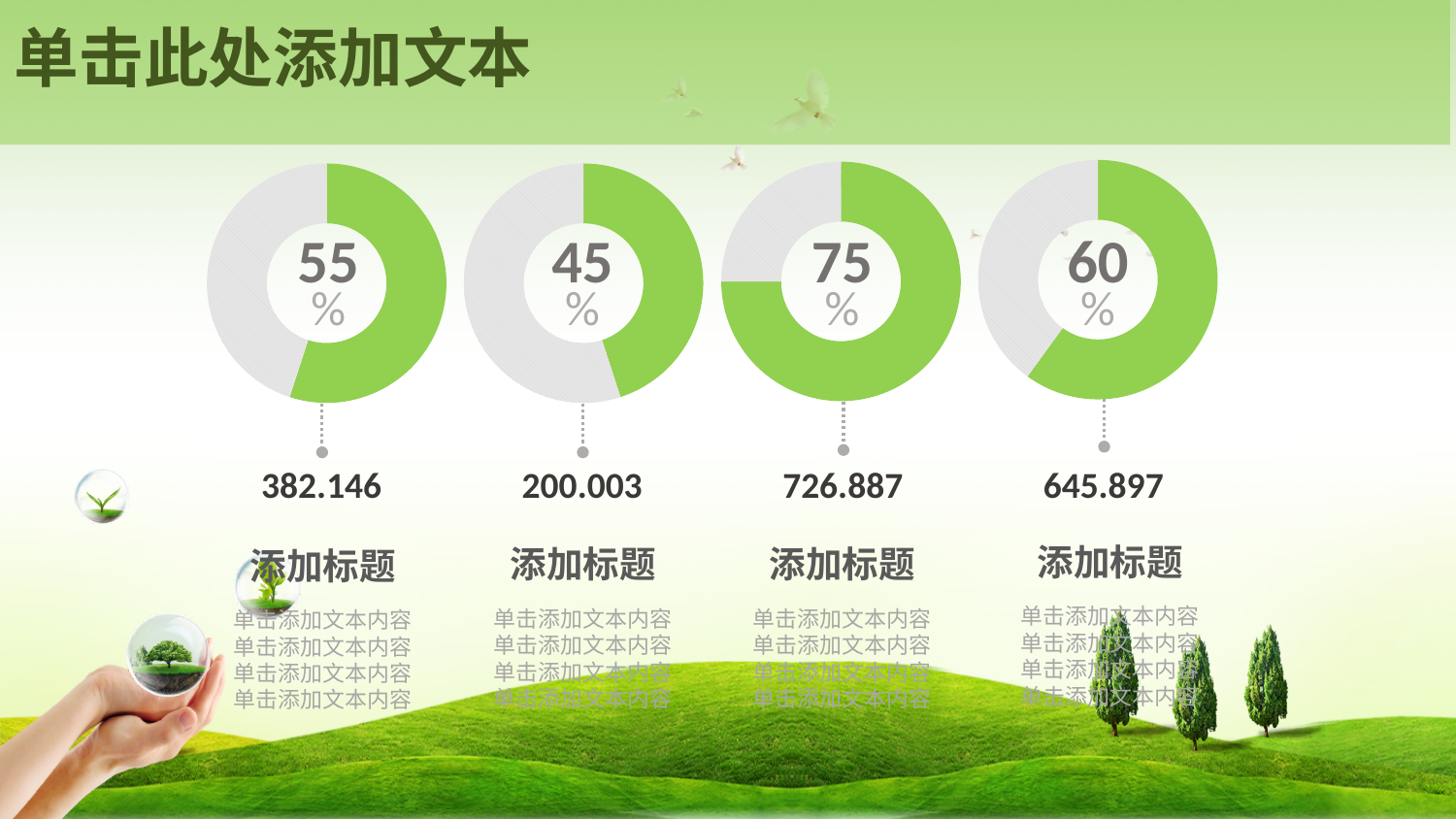

单击此处添加文本

### Chart

| Category | Column1 |
|---|---|
|  | 60.0 |
|  | 40.0 |

### Chart

| Category | Column1 |
|---|---|
|  | 75.0 |
|  | 25.0 |

### Chart

| Category | Column1 |
|---|---|
|  | 55.0 |
|  | 45.0 |

### Chart

| Category | Column1 |
|---|---|
|  | 45.0 |
|  | 55.0 |
55
%
75
%
60
%
45
%
726.887
645.897
200.003
382.146
添加标题

单击添加文本内容
单击添加文本内容
单击添加文本内容
单击添加文本内容
添加标题

单击添加文本内容
单击添加文本内容
单击添加文本内容
单击添加文本内容
添加标题

单击添加文本内容
单击添加文本内容
单击添加文本内容
单击添加文本内容
添加标题

单击添加文本内容
单击添加文本内容
单击添加文本内容
单击添加文本内容